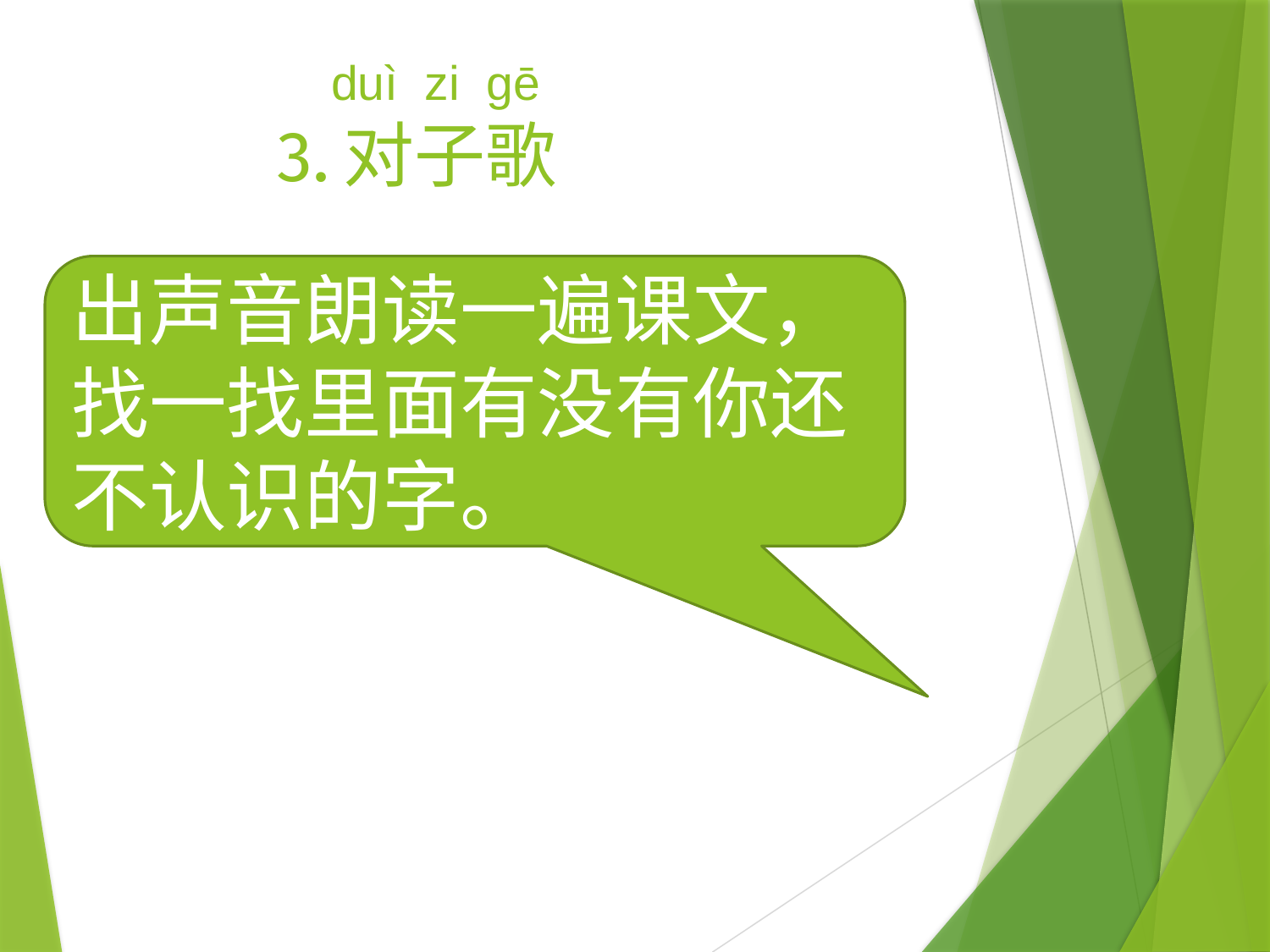

# duì  zi  gē 3.对子歌
出声音朗读一遍课文，
找一找里面有没有你还不认识的字。